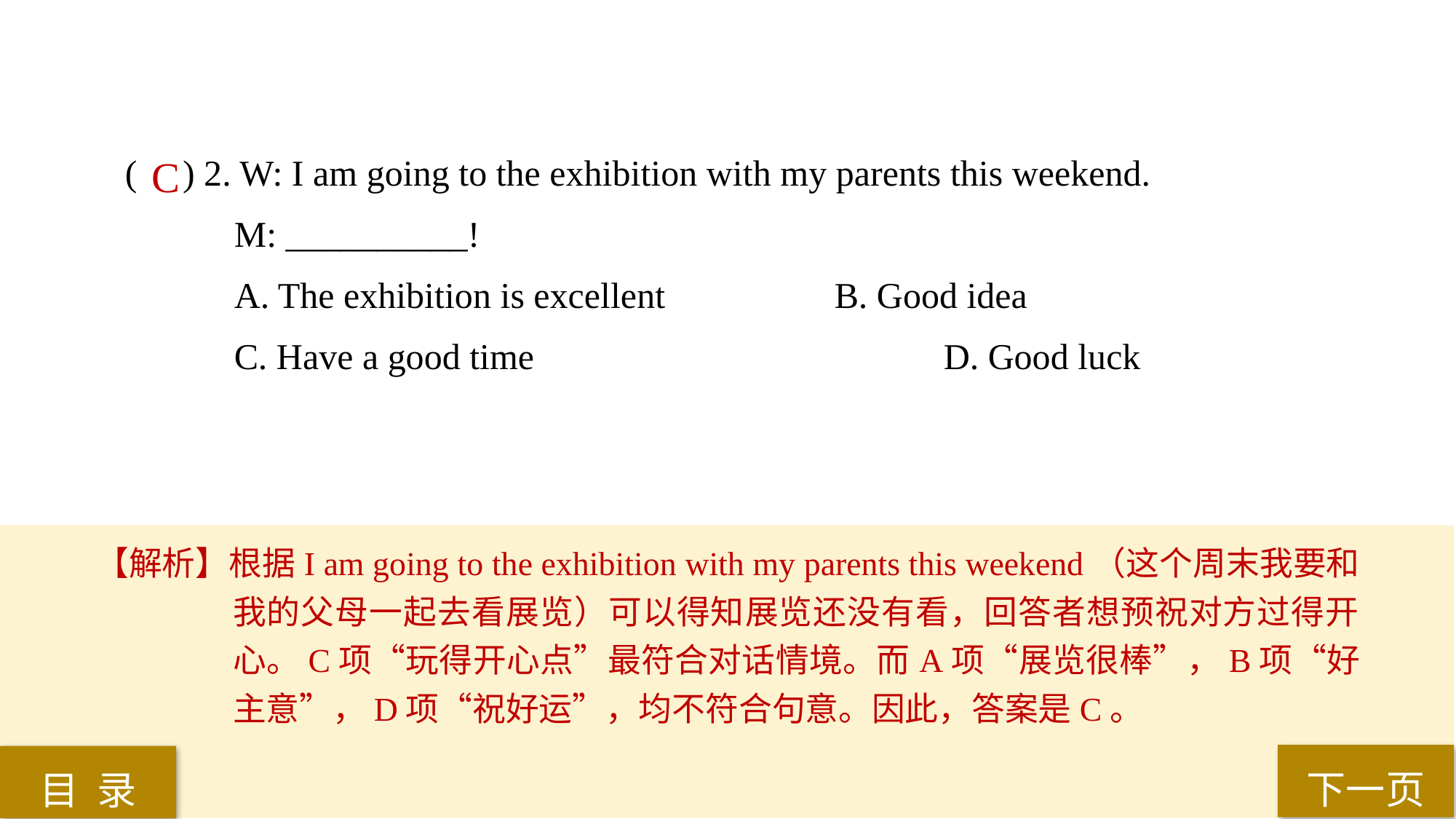

(     ) 2. W: I am going to the exhibition with my parents this weekend.
M: __________!
A. The exhibition is excellent 		B. Good idea
C. Have a good time 				D. Good luck
 C
【解析】根据I am going to the exhibition with my parents this weekend（这个周末我要和我的父母一起去看展览）可以得知展览还没有看，回答者想预祝对方过得开心。C项“玩得开心点”最符合对话情境。而A项“展览很棒”，B项“好主意”，D项“祝好运”，均不符合句意。因此，答案是C。